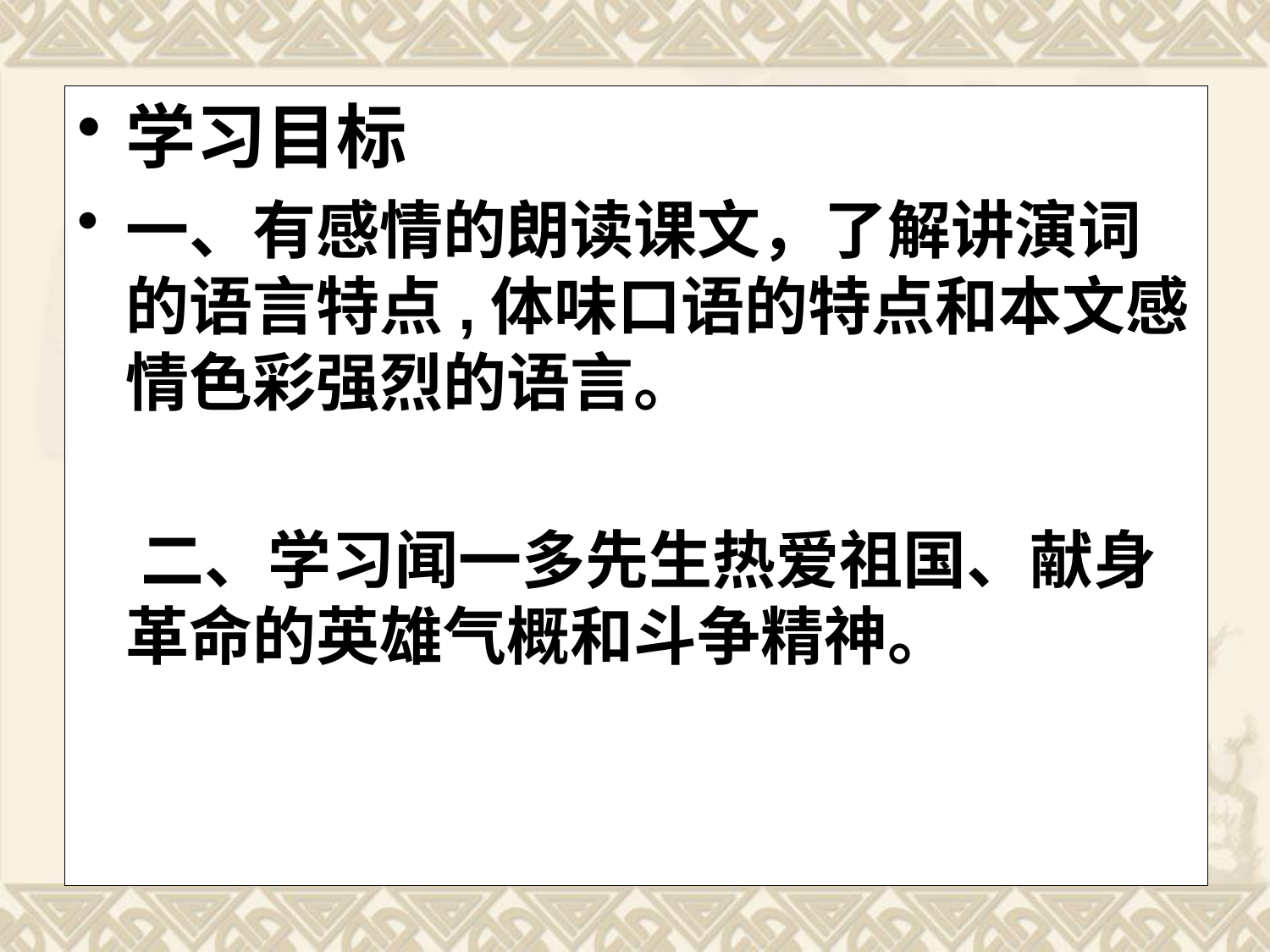

#
学习目标
一、有感情的朗读课文，了解讲演词的语言特点,体味口语的特点和本文感情色彩强烈的语言。

　二、学习闻一多先生热爱祖国、献身革命的英雄气概和斗争精神。